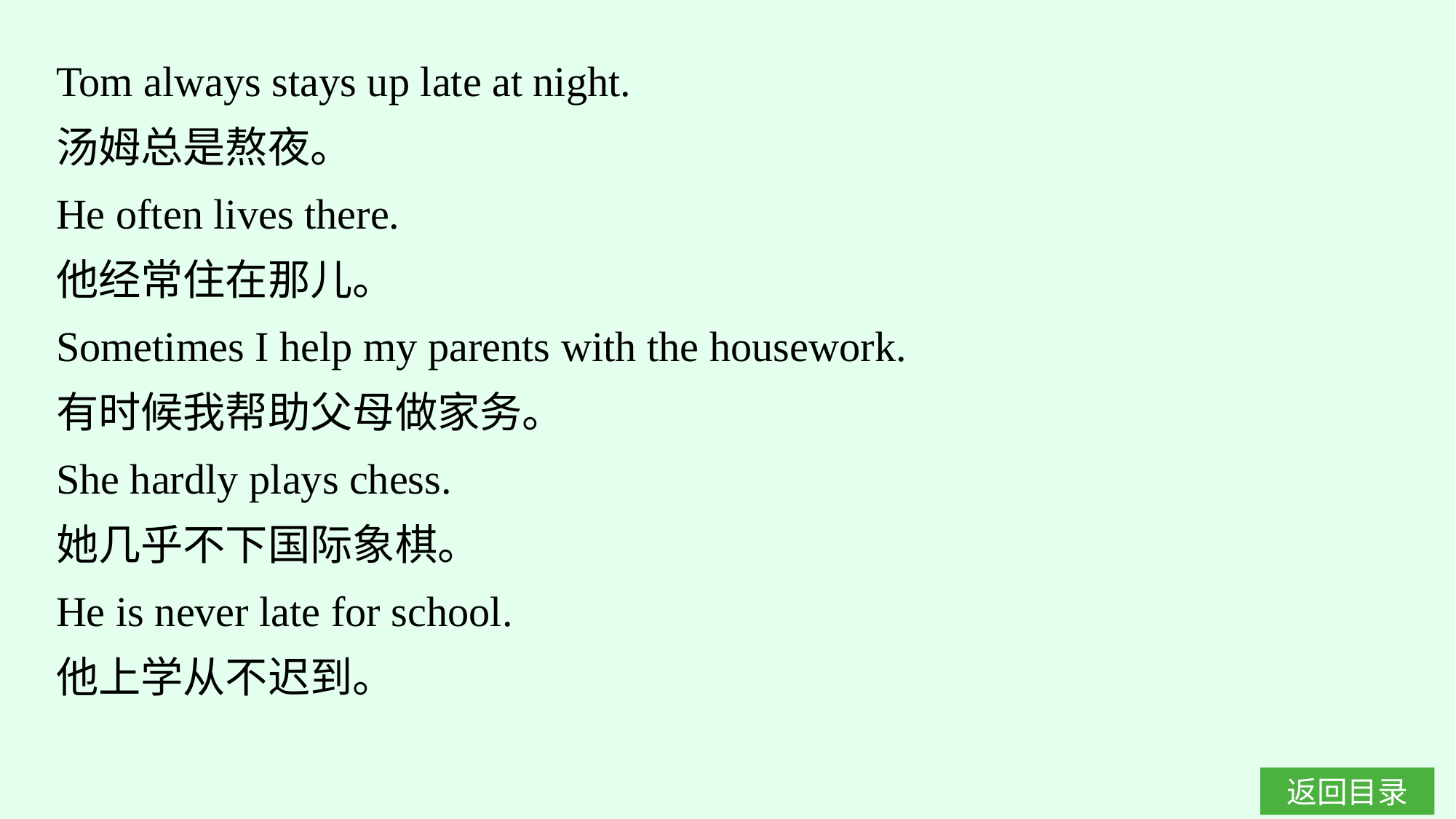

Tom always stays up late at night.
汤姆总是熬夜。
He often lives there.
他经常住在那儿。
Sometimes I help my parents with the housework.
有时候我帮助父母做家务。
She hardly plays chess.
她几乎不下国际象棋。
He is never late for school.
他上学从不迟到。